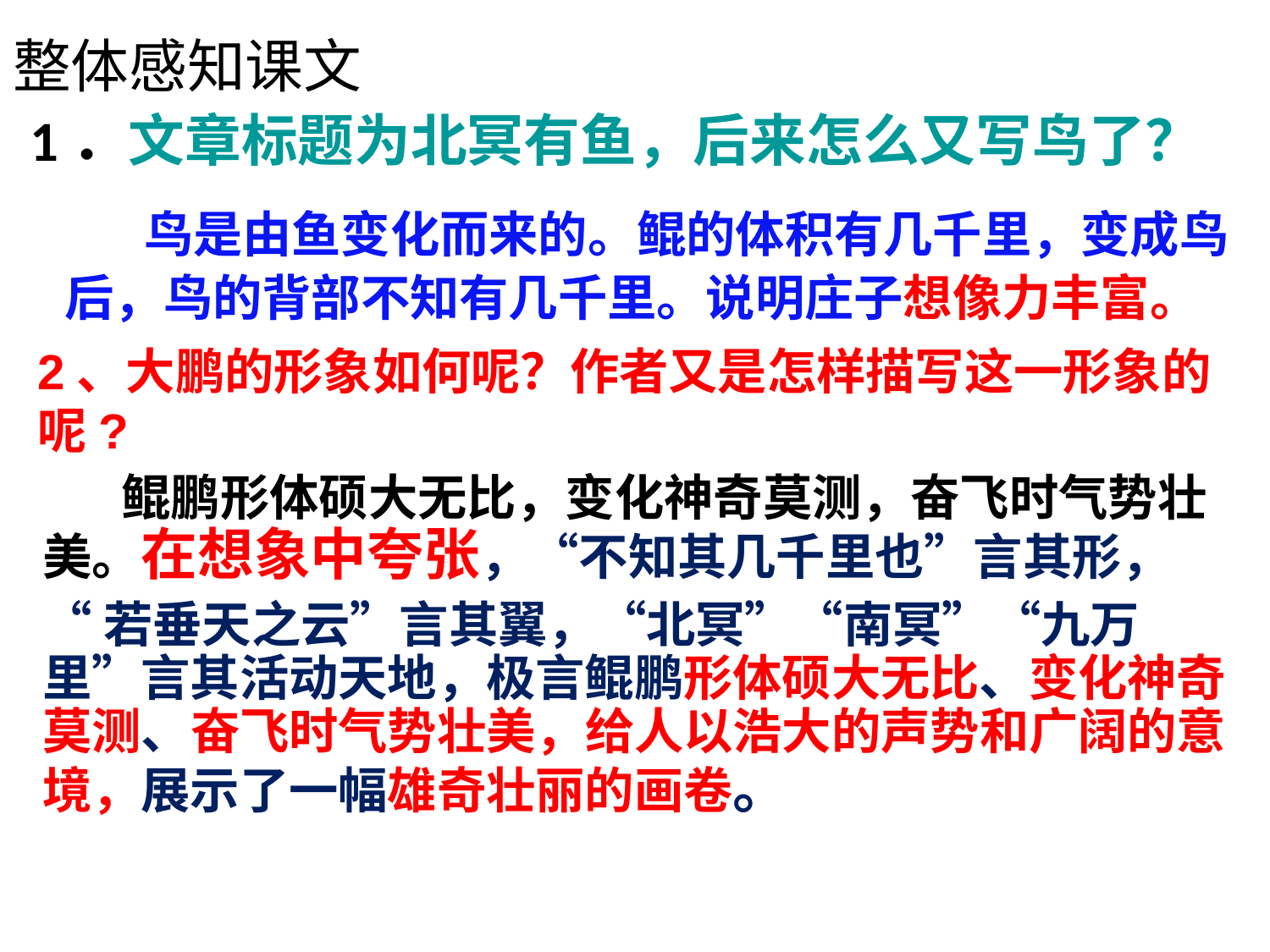

# 整体感知课文
  1．文章标题为北冥有鱼，后来怎么又写鸟了？

     鸟是由鱼变化而来的。鲲的体积有几千里，变成鸟后，鸟的背部不知有几千里。说明庄子想像力丰富。
2、大鹏的形象如何呢？作者又是怎样描写这一形象的呢?

      鲲鹏形体硕大无比，变化神奇莫测，奋飞时气势壮美。在想象中夸张，“不知其几千里也”言其形，
“若垂天之云”言其翼，“北冥”“南冥”“九万里”言其活动天地，极言鲲鹏形体硕大无比、变化神奇莫测、奋飞时气势壮美，给人以浩大的声势和广阔的意境，展示了一幅雄奇壮丽的画卷。